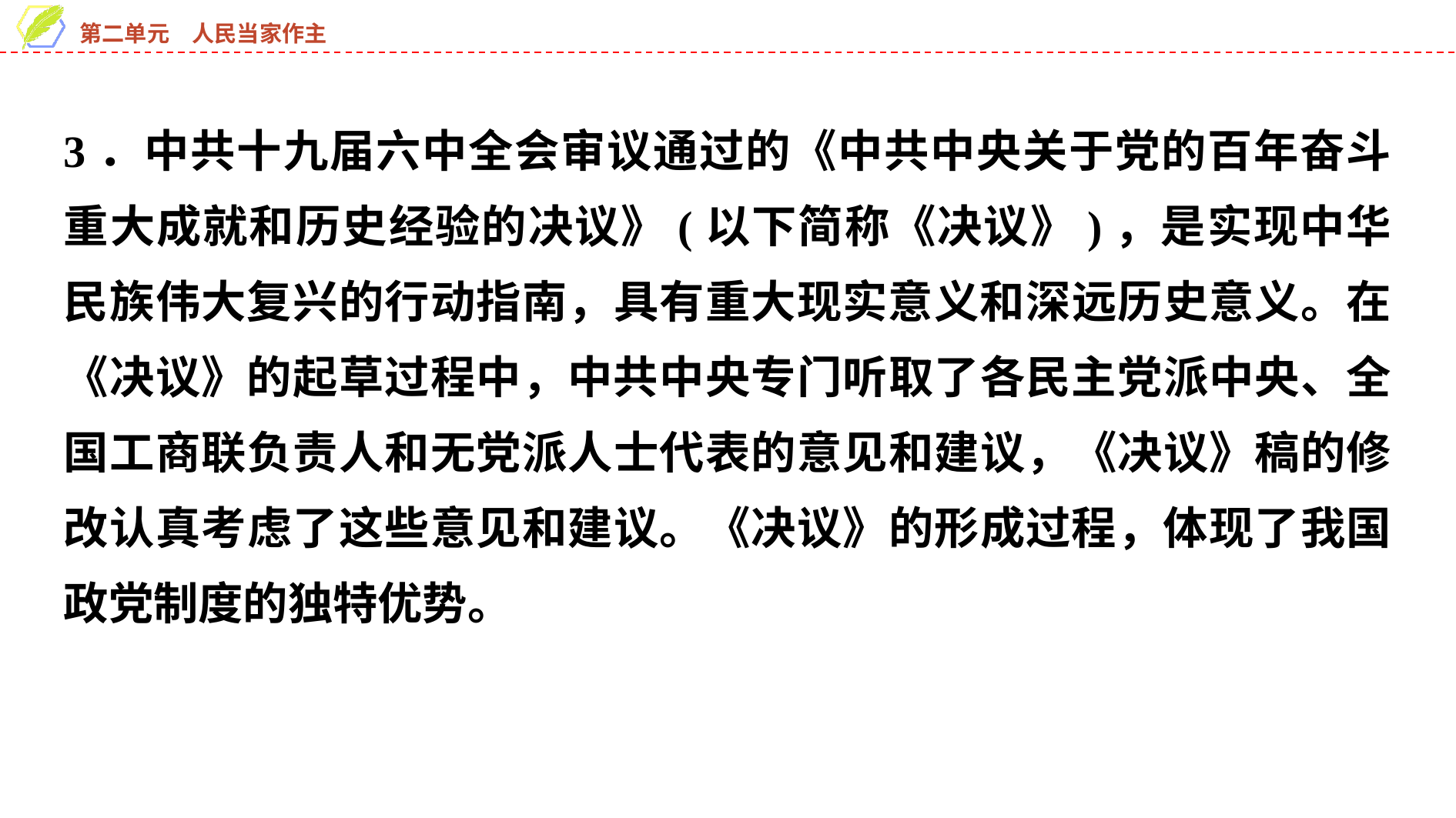

3．中共十九届六中全会审议通过的《中共中央关于党的百年奋斗重大成就和历史经验的决议》(以下简称《决议》)，是实现中华民族伟大复兴的行动指南，具有重大现实意义和深远历史意义。在《决议》的起草过程中，中共中央专门听取了各民主党派中央、全国工商联负责人和无党派人士代表的意见和建议，《决议》稿的修改认真考虑了这些意见和建议。《决议》的形成过程，体现了我国政党制度的独特优势。